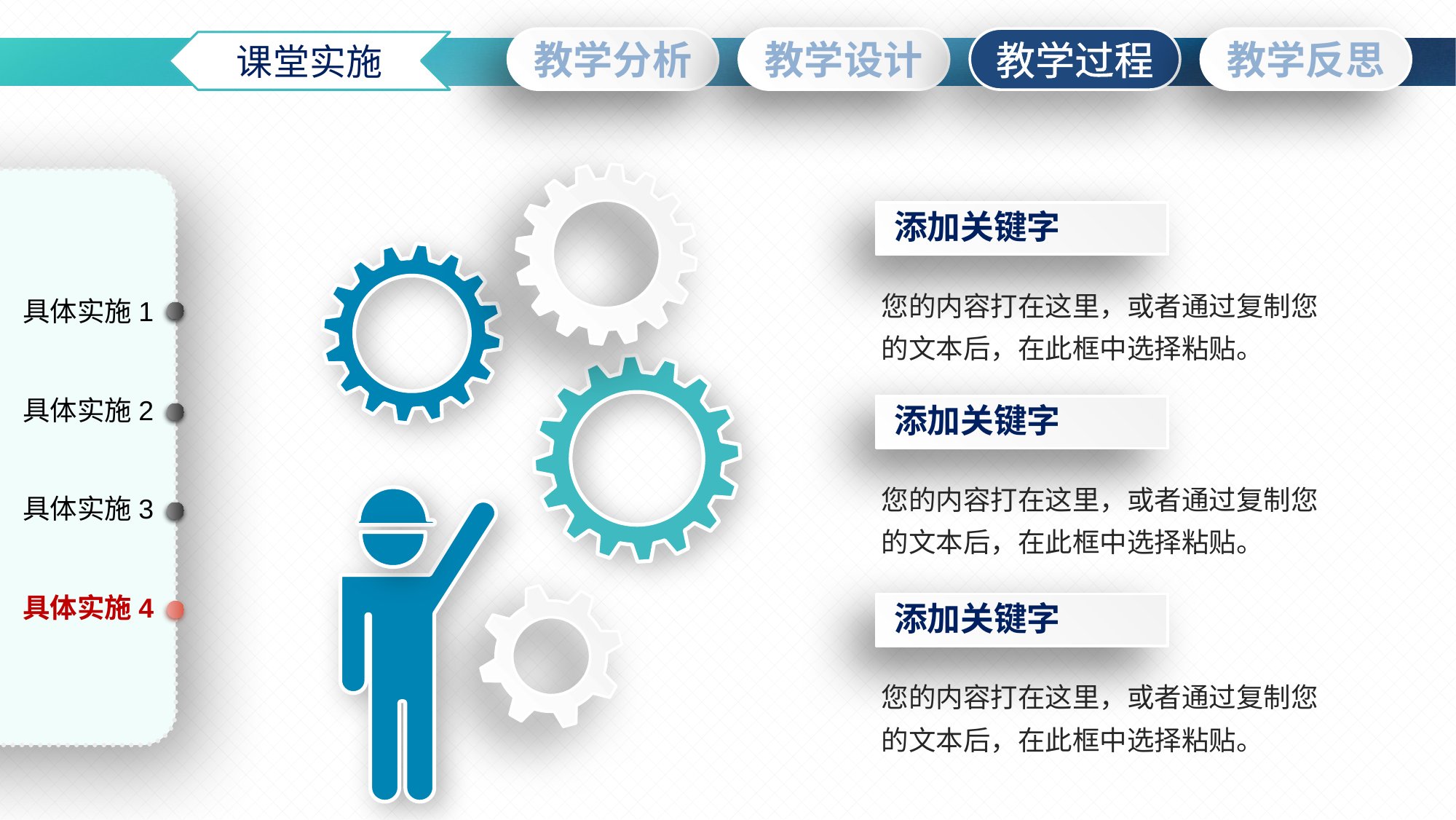

课堂实施

添加关键字

您的内容打在这里，或者通过复制您的文本后，在此框中选择粘贴。
具体实施1

具体实施2
添加关键字

您的内容打在这里，或者通过复制您的文本后，在此框中选择粘贴。
具体实施3

具体实施4

添加关键字

您的内容打在这里，或者通过复制您的文本后，在此框中选择粘贴。